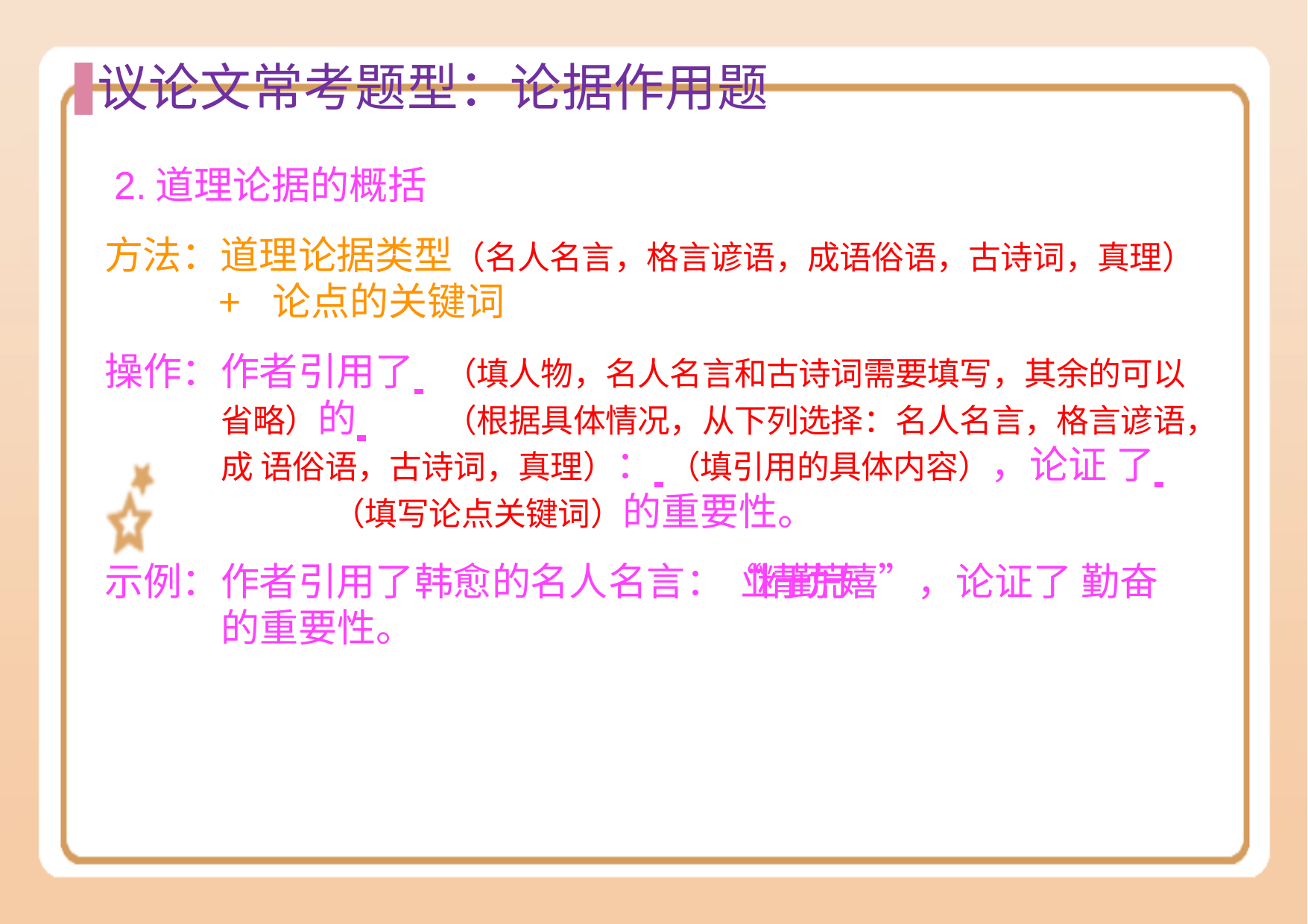

# 议论⽂常考题型：论据作⽤题

2.道理论据的概括
方法：道理论据类型（名人名言，格言谚语，成语俗语，古诗词，真理）+  论点的关键词
操作：作者引用了 	（填人物，名人名言和古诗词需要填写，其余的可以 省略）的 	（根据具体情况，从下列选择：名人名言，格言谚语，成 语俗语，古诗词，真理）： 	（填引用的具体内容），论证 了 	（填写论点关键词）的重要性。
示例：作者引用了韩愈的名人名言：“业精于勤荒于嬉”，论证了 勤奋的重要性。